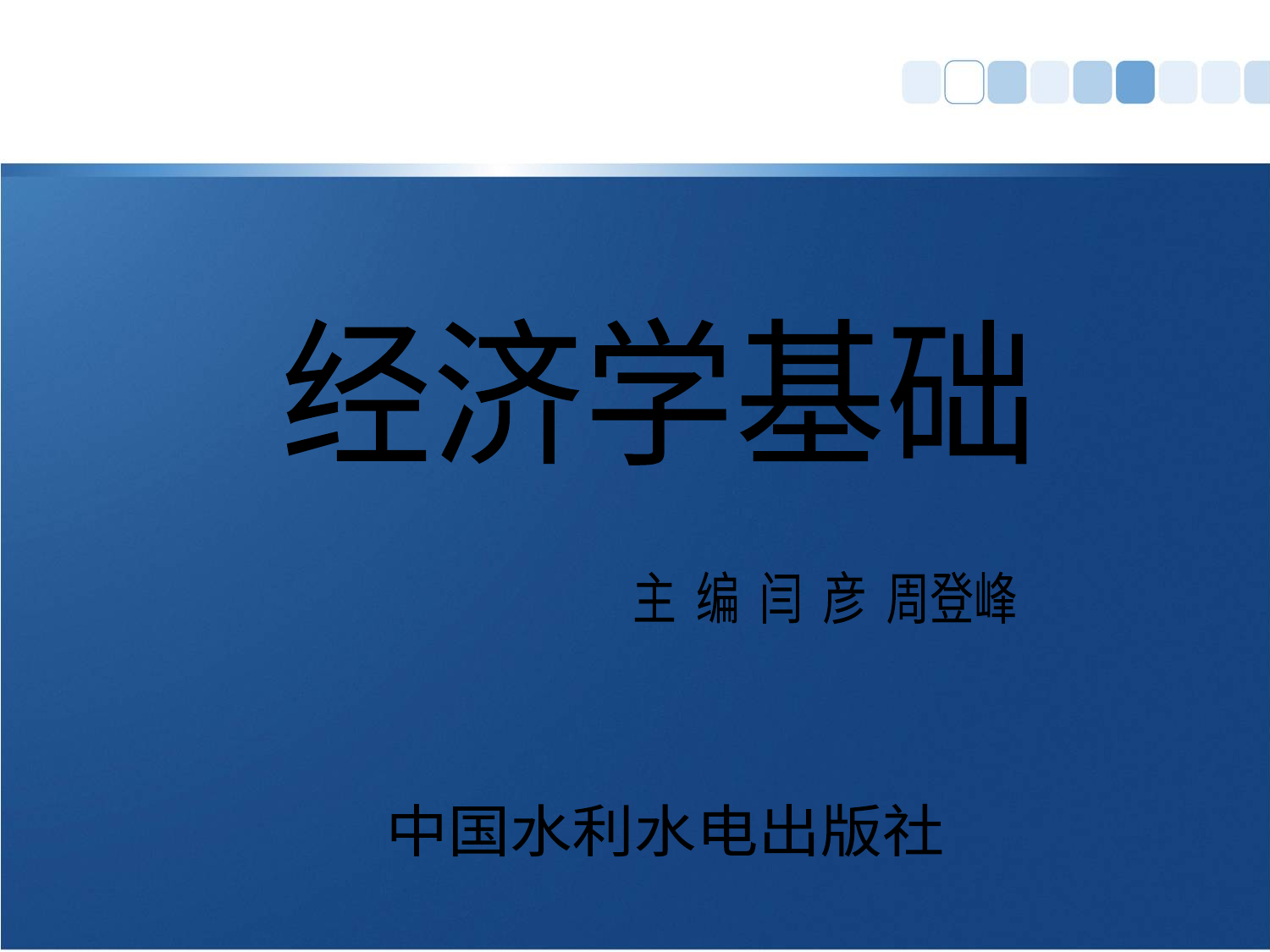

经济学基础
经济学基础
主  编  闫  彦  周登峰
中国水利水电出版社